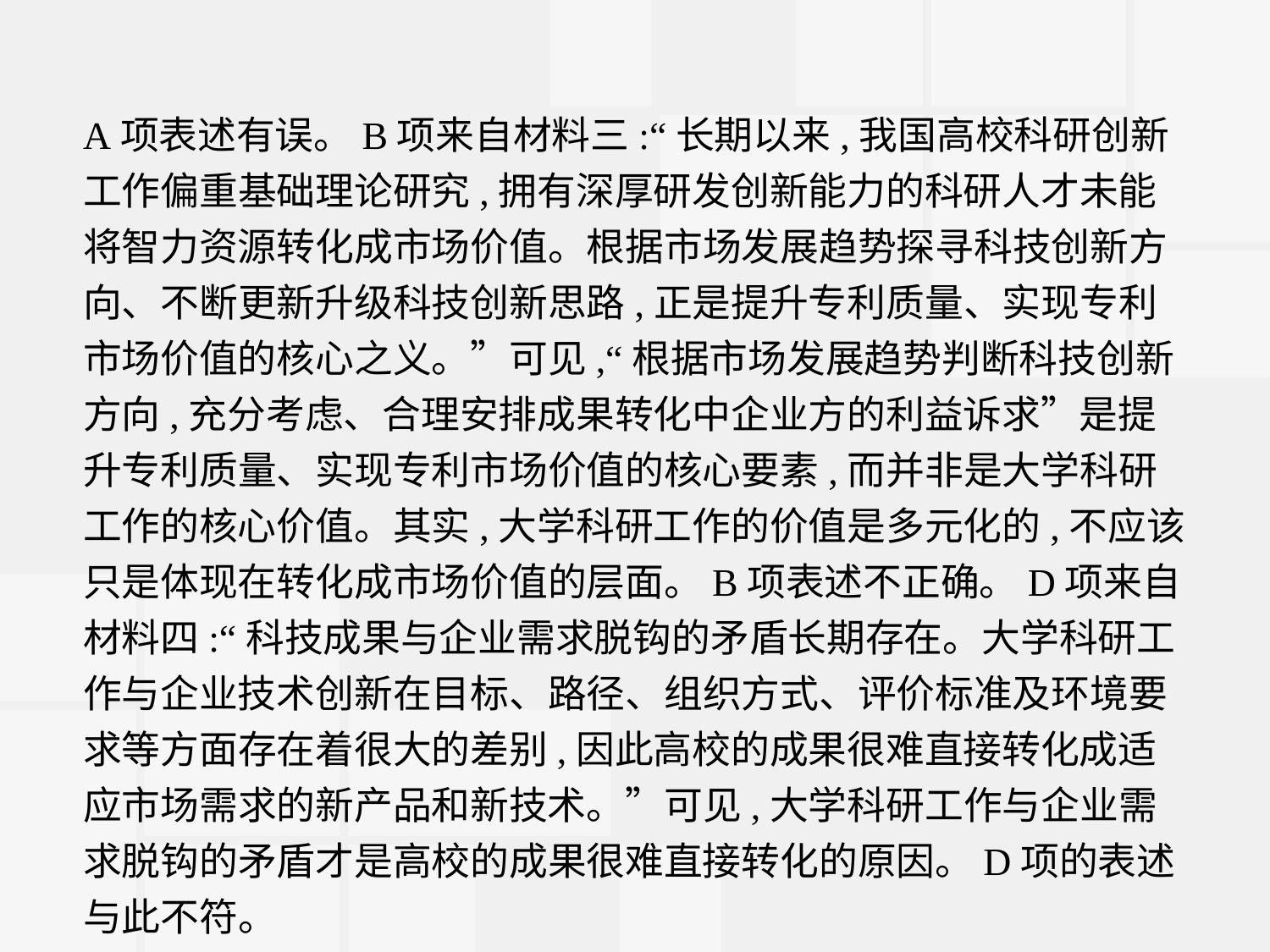

A项表述有误。B项来自材料三:“长期以来,我国高校科研创新工作偏重基础理论研究,拥有深厚研发创新能力的科研人才未能将智力资源转化成市场价值。根据市场发展趋势探寻科技创新方向、不断更新升级科技创新思路,正是提升专利质量、实现专利市场价值的核心之义。”可见,“根据市场发展趋势判断科技创新方向,充分考虑、合理安排成果转化中企业方的利益诉求”是提升专利质量、实现专利市场价值的核心要素,而并非是大学科研工作的核心价值。其实,大学科研工作的价值是多元化的,不应该只是体现在转化成市场价值的层面。B项表述不正确。D项来自材料四:“科技成果与企业需求脱钩的矛盾长期存在。大学科研工作与企业技术创新在目标、路径、组织方式、评价标准及环境要求等方面存在着很大的差别,因此高校的成果很难直接转化成适应市场需求的新产品和新技术。”可见,大学科研工作与企业需求脱钩的矛盾才是高校的成果很难直接转化的原因。D项的表述与此不符。